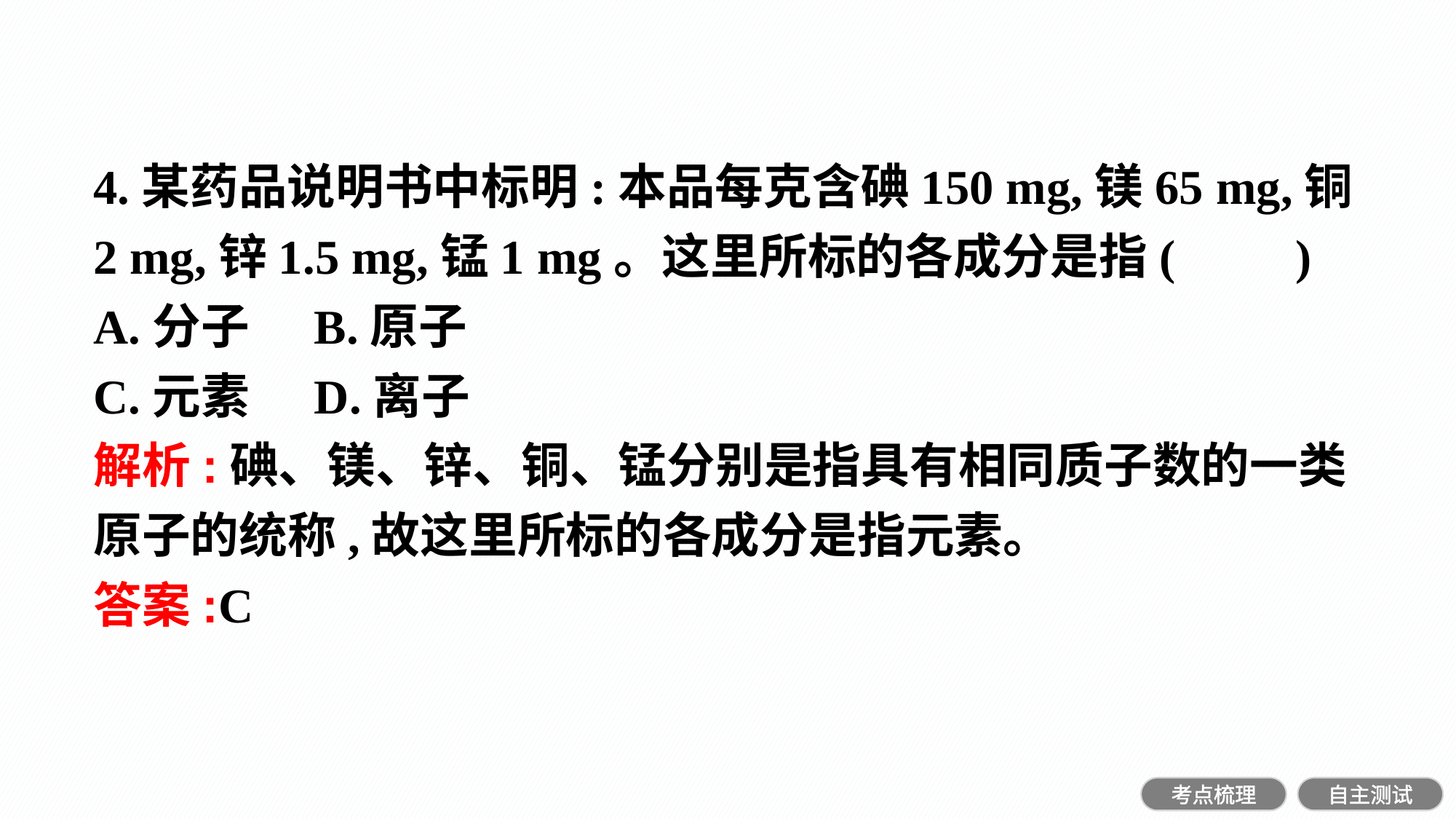

4.某药品说明书中标明:本品每克含碘150 mg,镁65 mg,铜2 mg,锌1.5 mg,锰1 mg。这里所标的各成分是指(　　)
A.分子	B.原子
C.元素	D.离子
解析:碘、镁、锌、铜、锰分别是指具有相同质子数的一类原子的统称,故这里所标的各成分是指元素。
答案:C